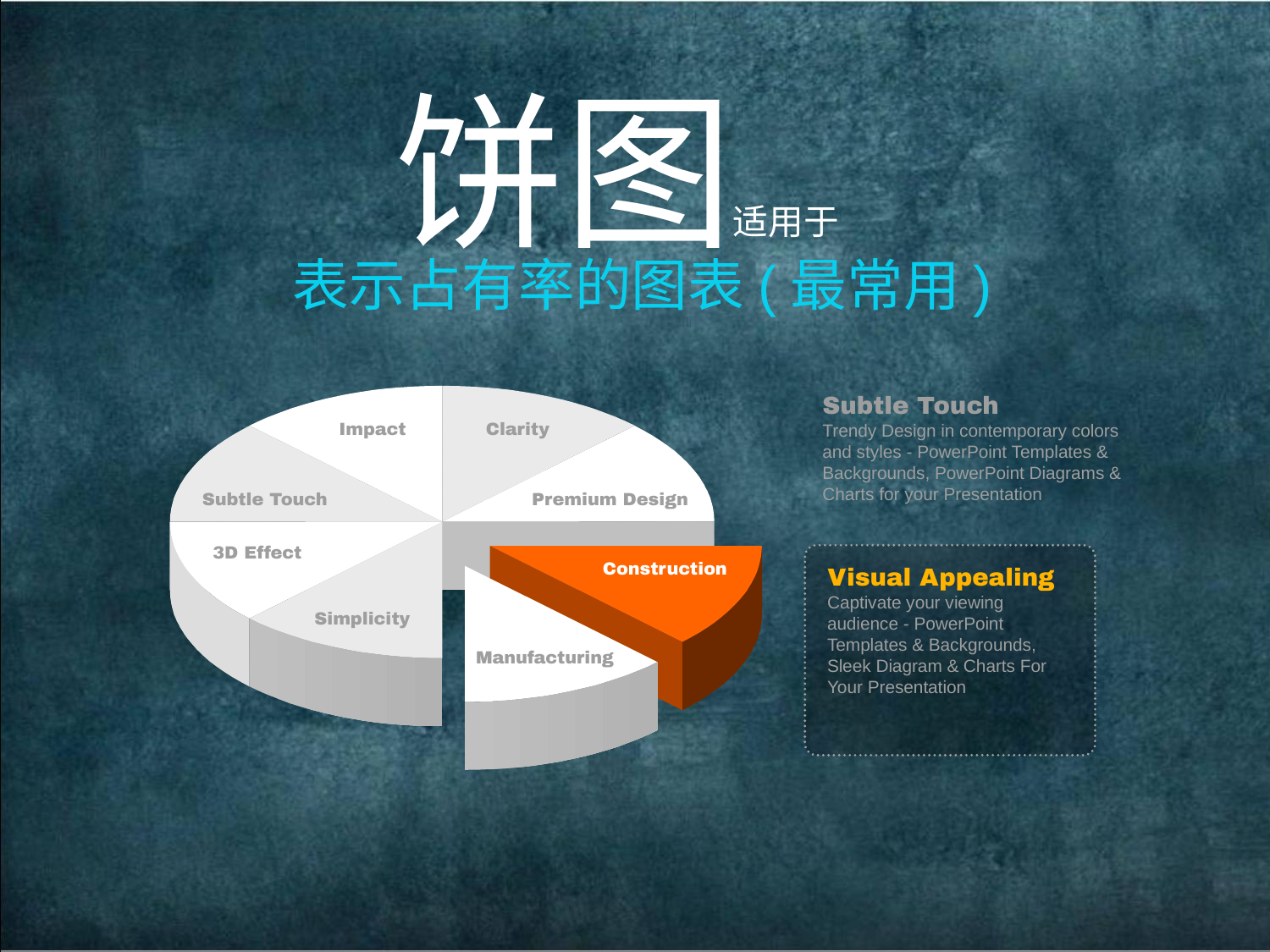

饼图适用于

表示占有率的图表(最常用)
Subtle Touch
Trendy Design in contemporary colors and styles - PowerPoint Templates & Backgrounds, PowerPoint Diagrams & Charts for your Presentation

Impact
Clarity

Subtle Touch
Premium Design

3D Effect

Construction
Visual Appealing
Captivate your viewing audience - PowerPoint Templates & Backgrounds, Sleek Diagram & Charts For Your Presentation

Simplicity
Manufacturing